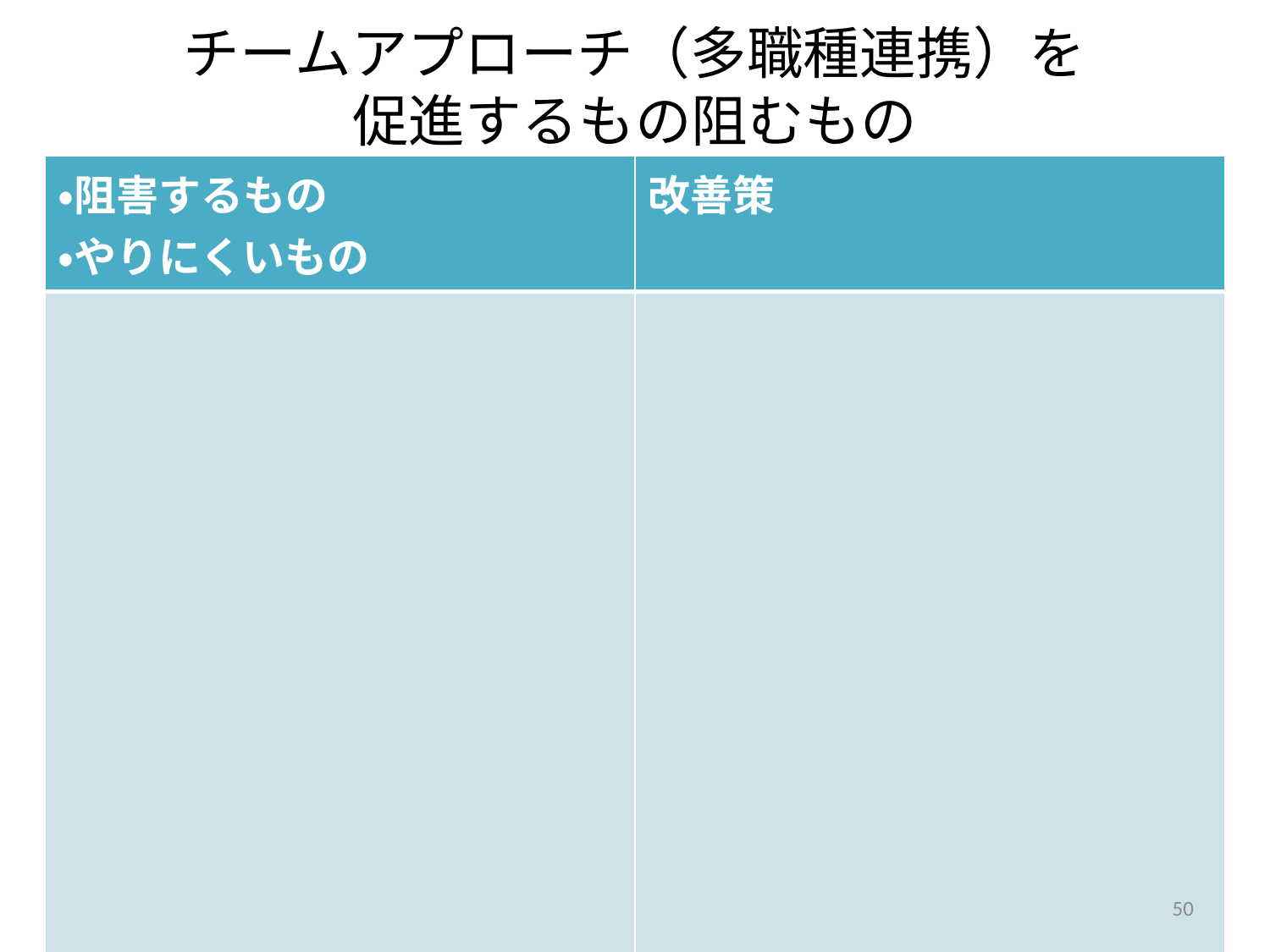

チームアプローチ（多職種連携）を
促進するもの阻むもの
| ・阻害するもの ・やりにくいもの | 改善策 |
| --- | --- |
|  |  |

50